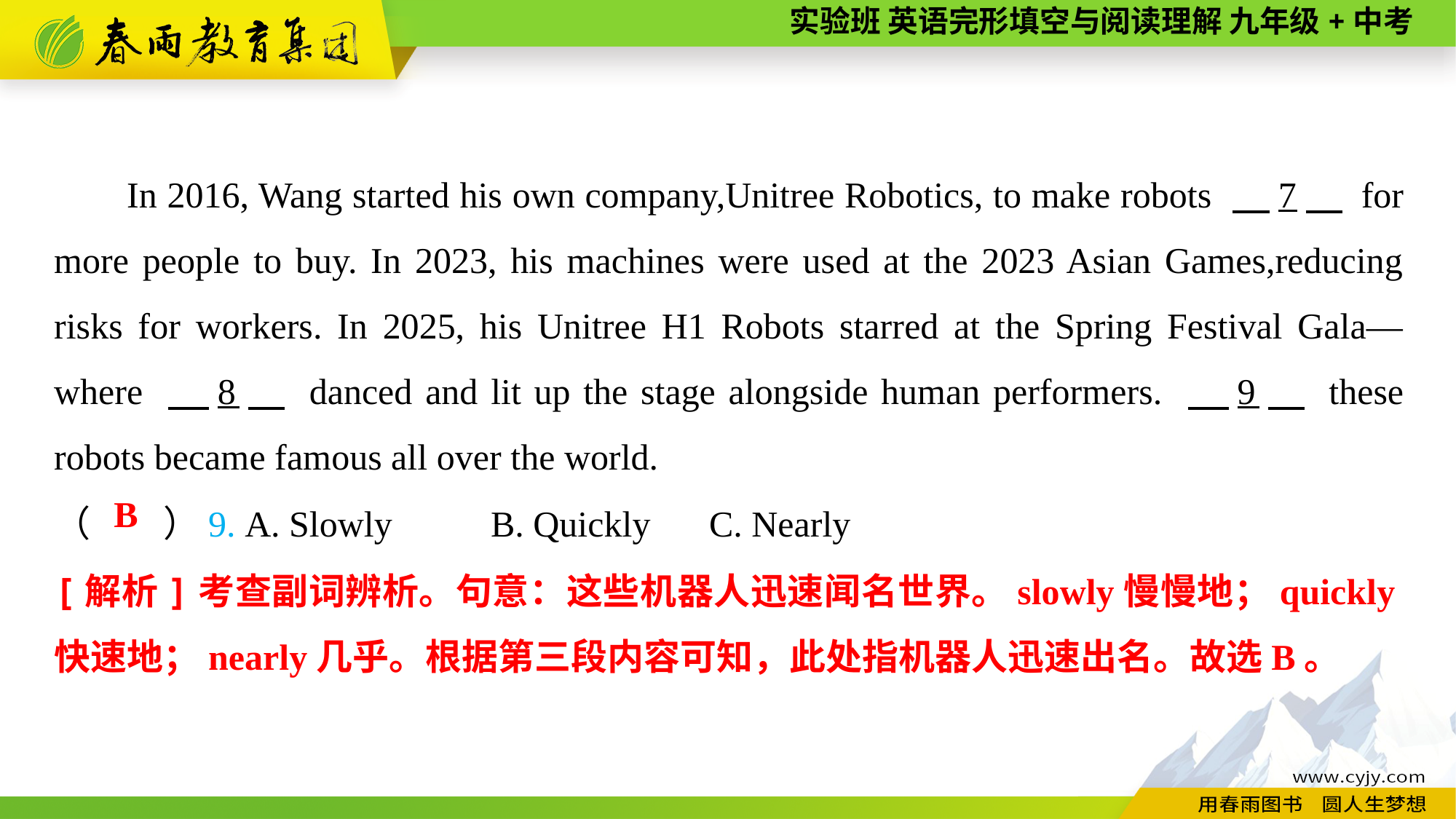

In 2016, Wang started his own company,Unitree Robotics, to make robots 　7　 for more people to buy. In 2023, his machines were used at the 2023 Asian Games,reducing risks for workers. In 2025, his Unitree H1 Robots starred at the Spring Festival Gala—where 　8　 danced and lit up the stage alongside human performers. 　9　 these robots became famous all over the world.
（　　）9. A. Slowly	B. Quickly	C. Nearly
B
[解析]考查副词辨析。句意：这些机器人迅速闻名世界。slowly慢慢地；quickly快速地；nearly几乎。根据第三段内容可知，此处指机器人迅速出名。故选B。